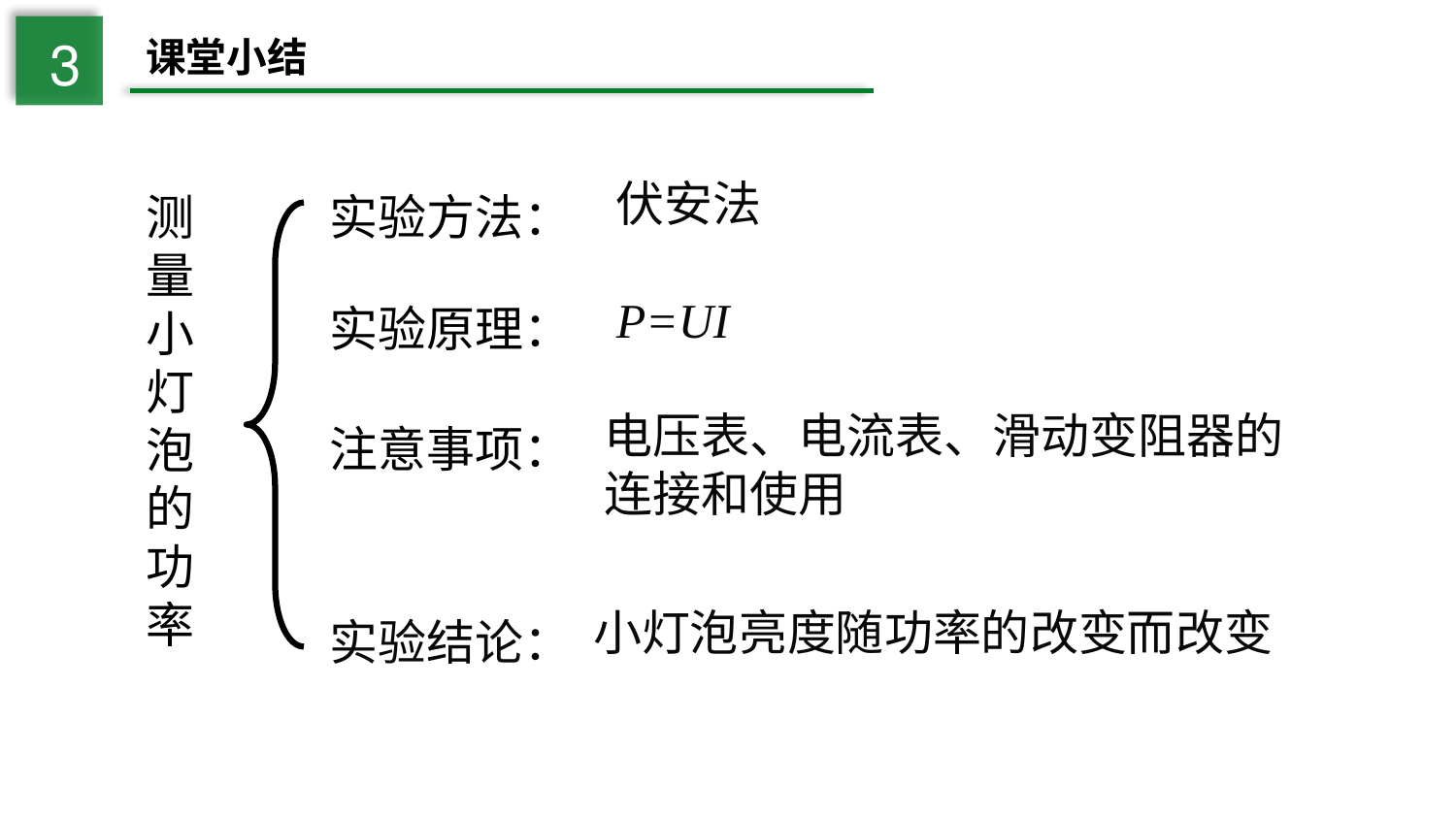

3
课堂小结
伏安法
测量小灯泡的功率
实验方法：

P=UI
实验原理：
电压表、电流表、滑动变阻器的连接和使用
注意事项：
小灯泡亮度随功率的改变而改变
实验结论：